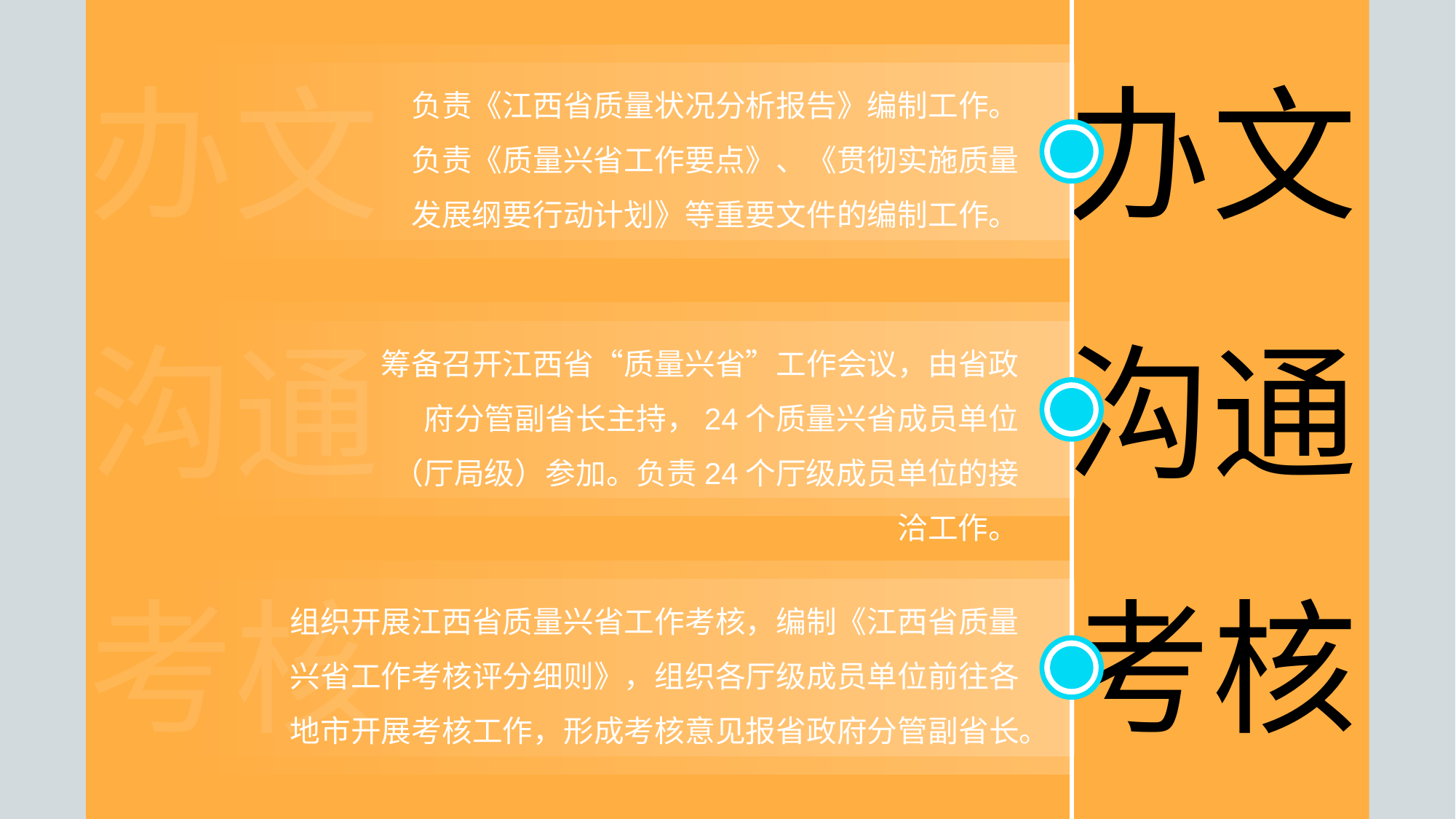

负责《江西省质量状况分析报告》编制工作。
负责《质量兴省工作要点》、《贯彻实施质量发展纲要行动计划》等重要文件的编制工作。

办文
沟通
考核
办文
沟通
考核

筹备召开江西省“质量兴省”工作会议，由省政府分管副省长主持，24个质量兴省成员单位（厅局级）参加。负责24个厅级成员单位的接洽工作。

组织开展江西省质量兴省工作考核，编制《江西省质量兴省工作考核评分细则》，组织各厅级成员单位前往各地市开展考核工作，形成考核意见报省政府分管副省长。